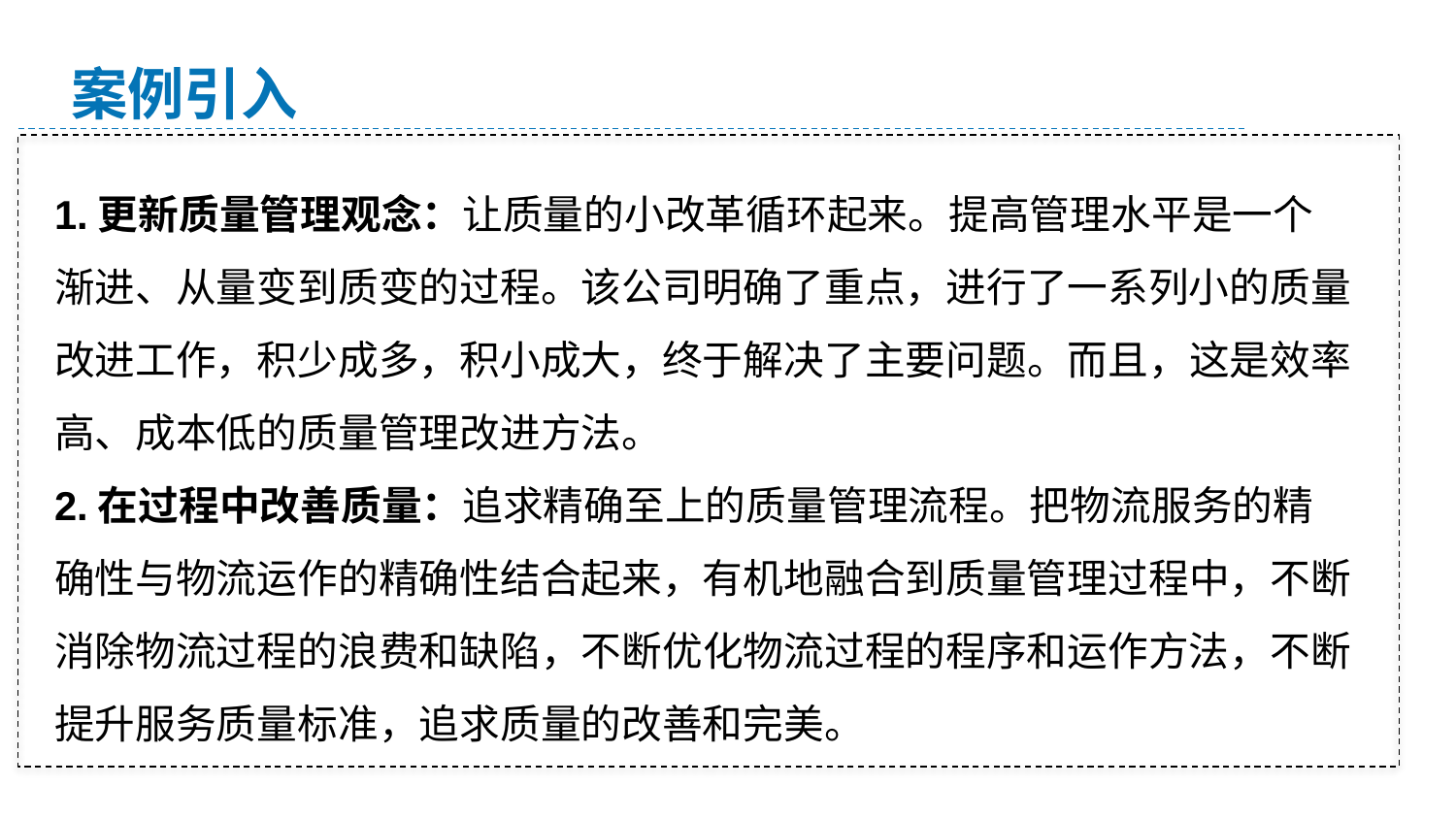

案例引入

1.更新质量管理观念：让质量的小改革循环起来。提高管理水平是一个渐进、从量变到质变的过程。该公司明确了重点，进行了一系列小的质量改进工作，积少成多，积小成大，终于解决了主要问题。而且，这是效率高、成本低的质量管理改进方法。
2.在过程中改善质量：追求精确至上的质量管理流程。把物流服务的精确性与物流运作的精确性结合起来，有机地融合到质量管理过程中，不断消除物流过程的浪费和缺陷，不断优化物流过程的程序和运作方法，不断提升服务质量标准，追求质量的改善和完美。